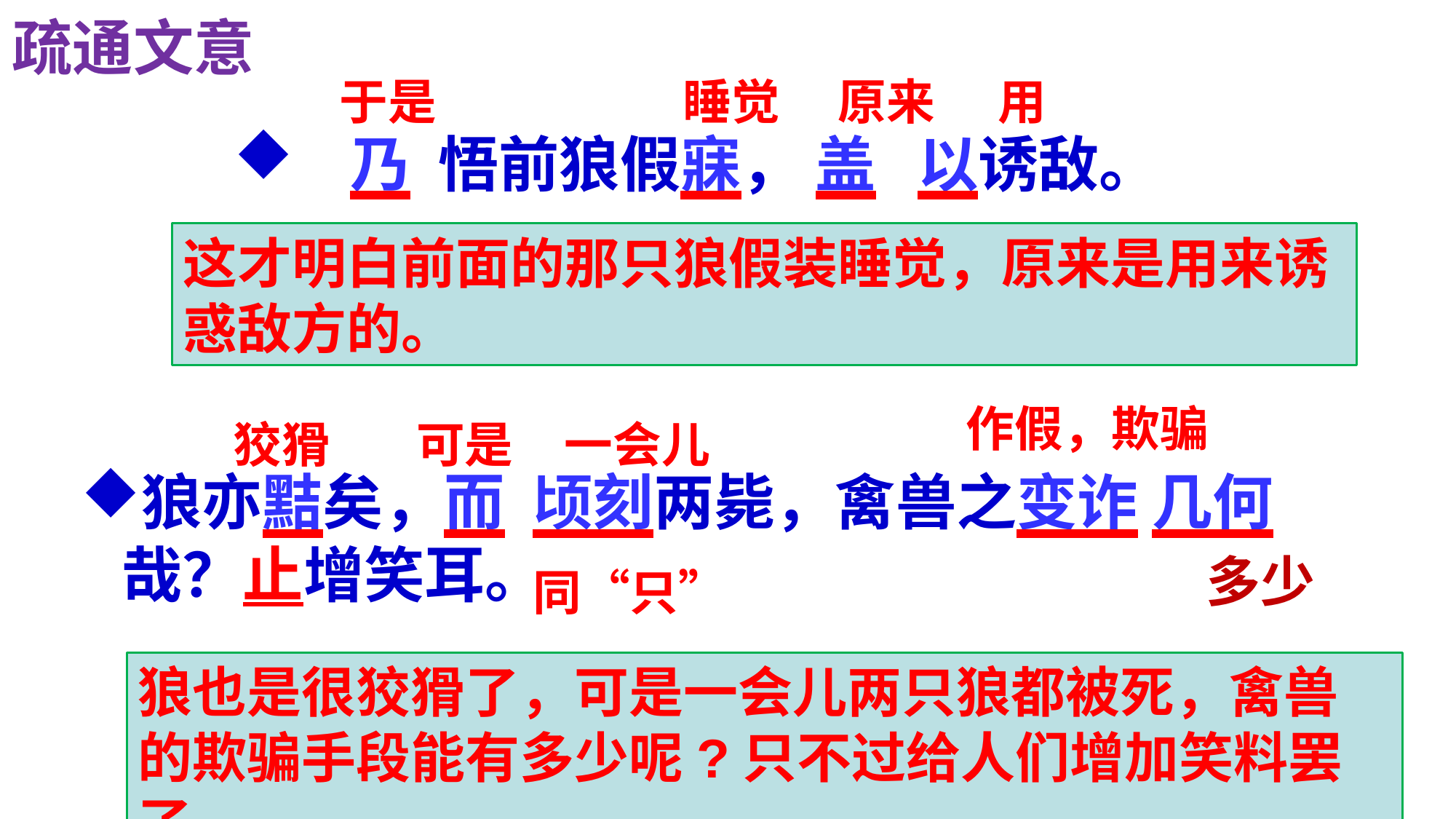

疏通文意
于是
睡觉
原来
用
   乃  悟前狼假寐， 盖   以诱敌。
这才明白前面的那只狼假装睡觉，原来是用来诱惑敌方的。
作假，欺骗
狡猾
可是
一会儿
狼亦黠矣，而  顷刻两毙，禽兽之变诈 几何哉？止增笑耳。
多少
同“只”
狼也是很狡猾了，可是一会儿两只狼都被死，禽兽的欺骗手段能有多少呢?只不过给人们增加笑料罢了。